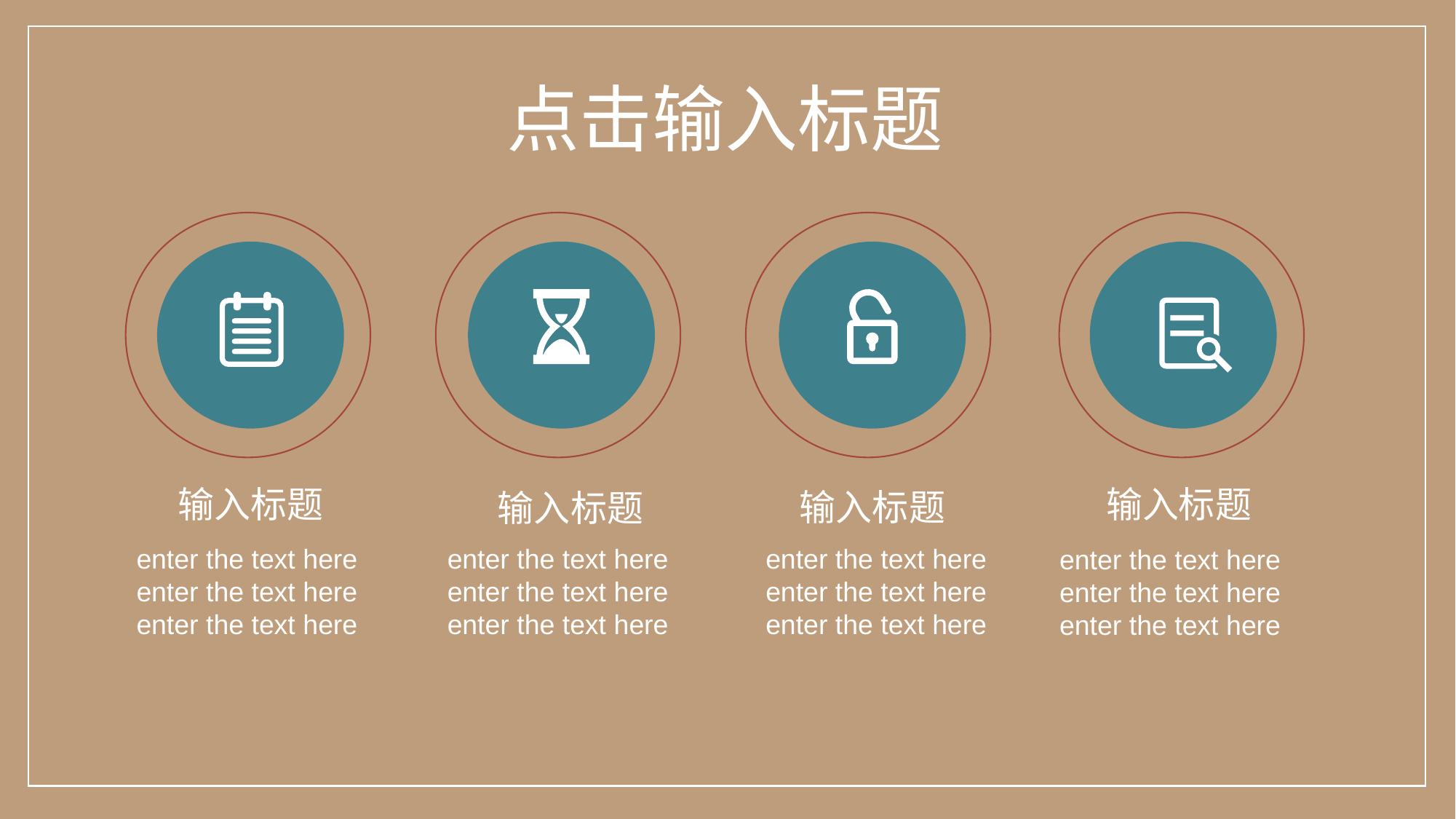

点击输入标题

输入标题
输入标题
输入标题
输入标题
enter the text here enter the text here
enter the text here
enter the text here enter the text here
enter the text here
enter the text here enter the text here
enter the text here
enter the text here enter the text here
enter the text here